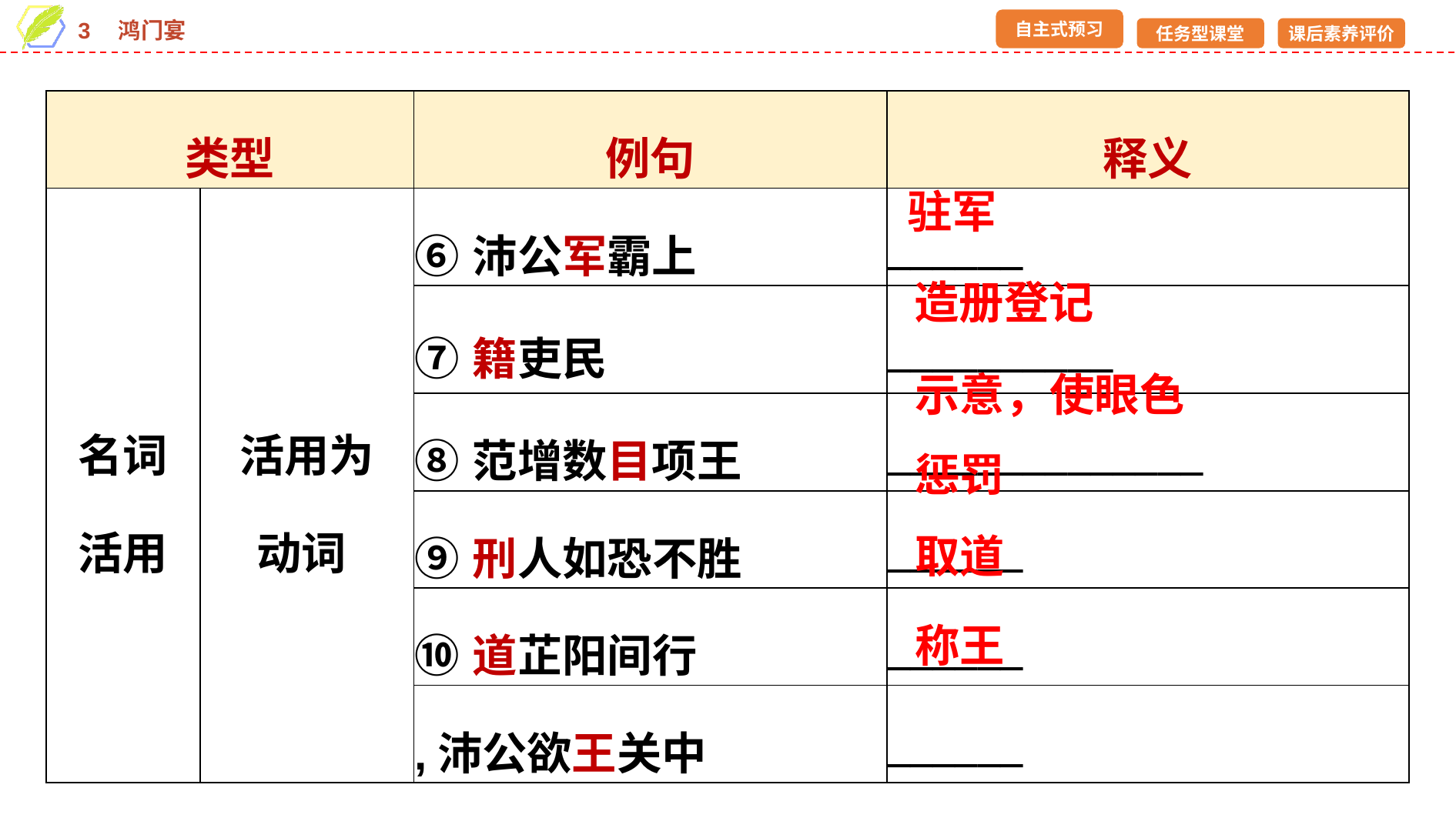

| 类型 |  | 例句 | 释义 |
| --- | --- | --- | --- |
| 名词 活用 | 活用为 动词 | ⑥沛公军霸上 | \_\_\_\_\_\_ |
|  |  | ⑦籍吏民 | \_\_\_\_\_\_\_\_\_\_ |
|  |  | ⑧范增数目项王 | \_\_\_\_\_\_\_\_\_\_\_\_\_\_ |
|  |  | ⑨刑人如恐不胜 | \_\_\_\_\_\_ |
|  |  | ⑩道芷阳间行 | \_\_\_\_\_\_ |
|  |  | ,沛公欲王关中 | \_\_\_\_\_\_ |
驻军
造册登记
示意，使眼色
惩罚
取道
称王